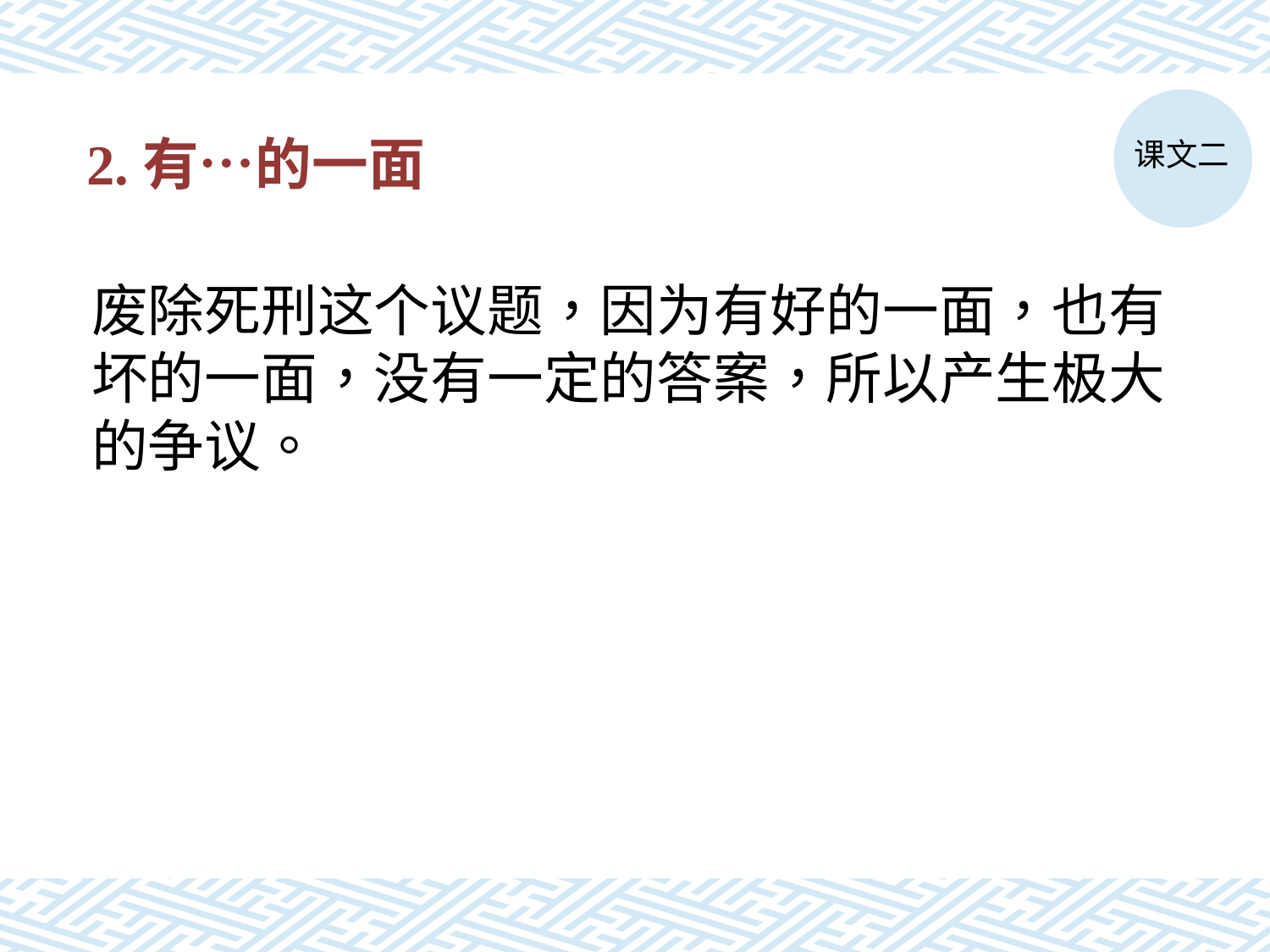

课文二
# 2.有…的一面
废除死刑这个议题，因为有好的一面，也有坏的一面，没有一定的答案，所以产生极大的争议。